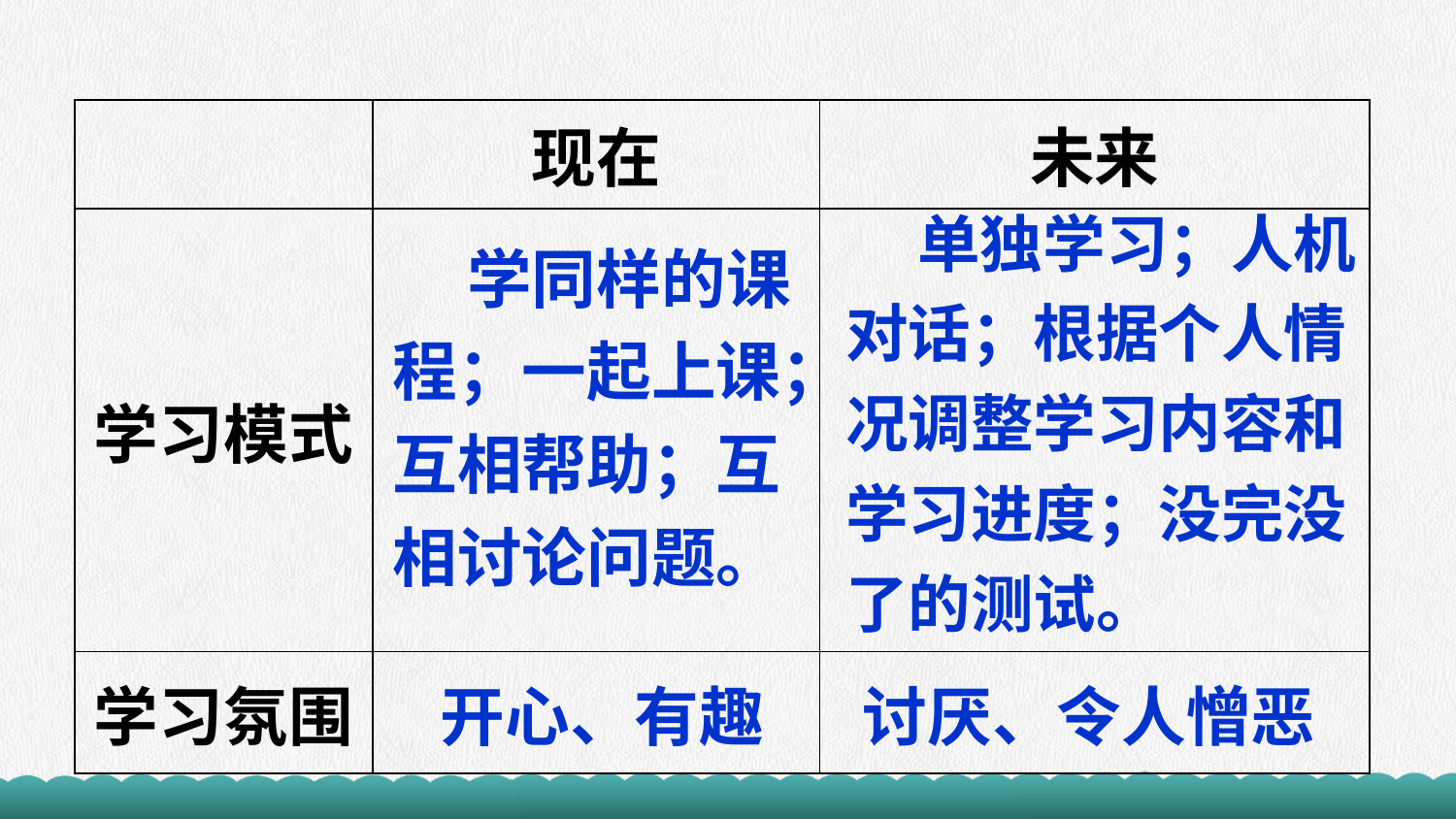

|  | 现在 | 未来 |
| --- | --- | --- |
| 学习模式 |  |  |
| 学习氛围 |  |  |
    单独学习；人机对话；根据个人情况调整学习内容和学习进度；没完没了的测试。
    学同样的课程；一起上课；互相帮助；互相讨论问题。
开心、有趣
讨厌、令人憎恶